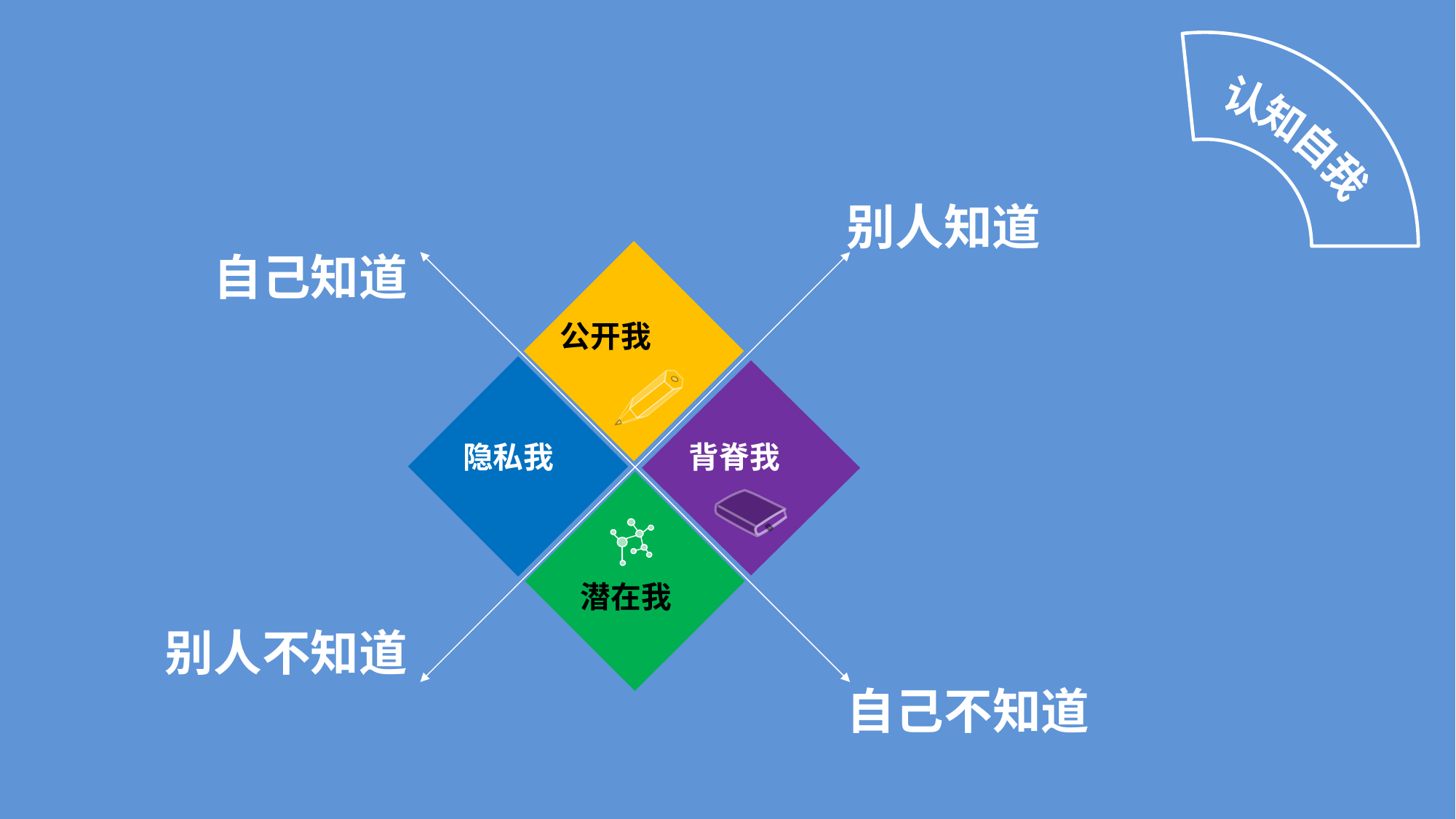

认知自我
别人知道
自己知道

公开我

隐私我

背脊我

潜在我
别人不知道
自己不知道